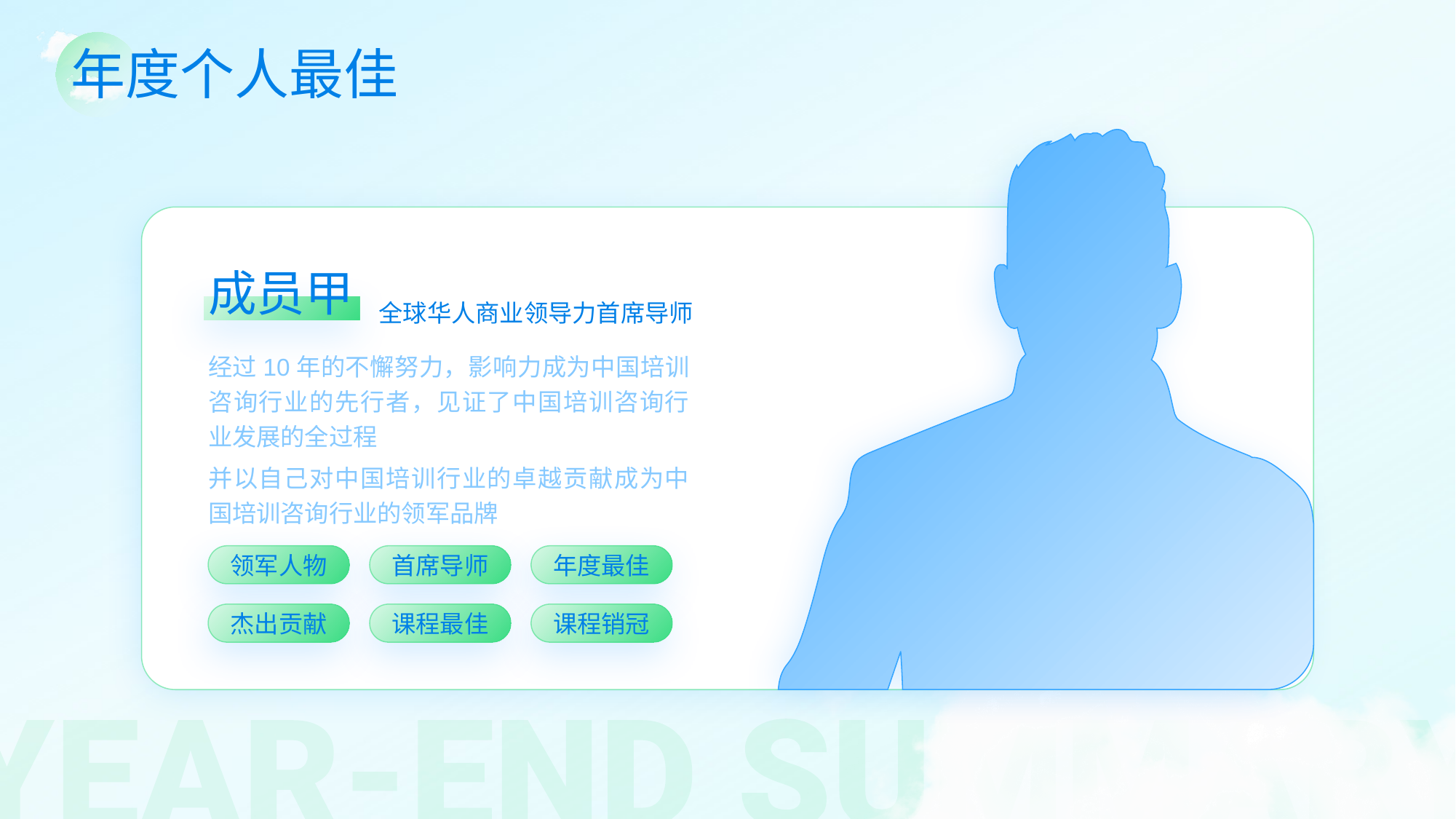

年度个人最佳

成员甲
全球华人商业领导力首席导师

经过10年的不懈努力，影响力成为中国培训咨询行业的先行者，见证了中国培训咨询行业发展的全过程
并以自己对中国培训行业的卓越贡献成为中国培训咨询行业的领军品牌
领军人物
首席导师
年度最佳
杰出贡献
课程最佳
课程销冠